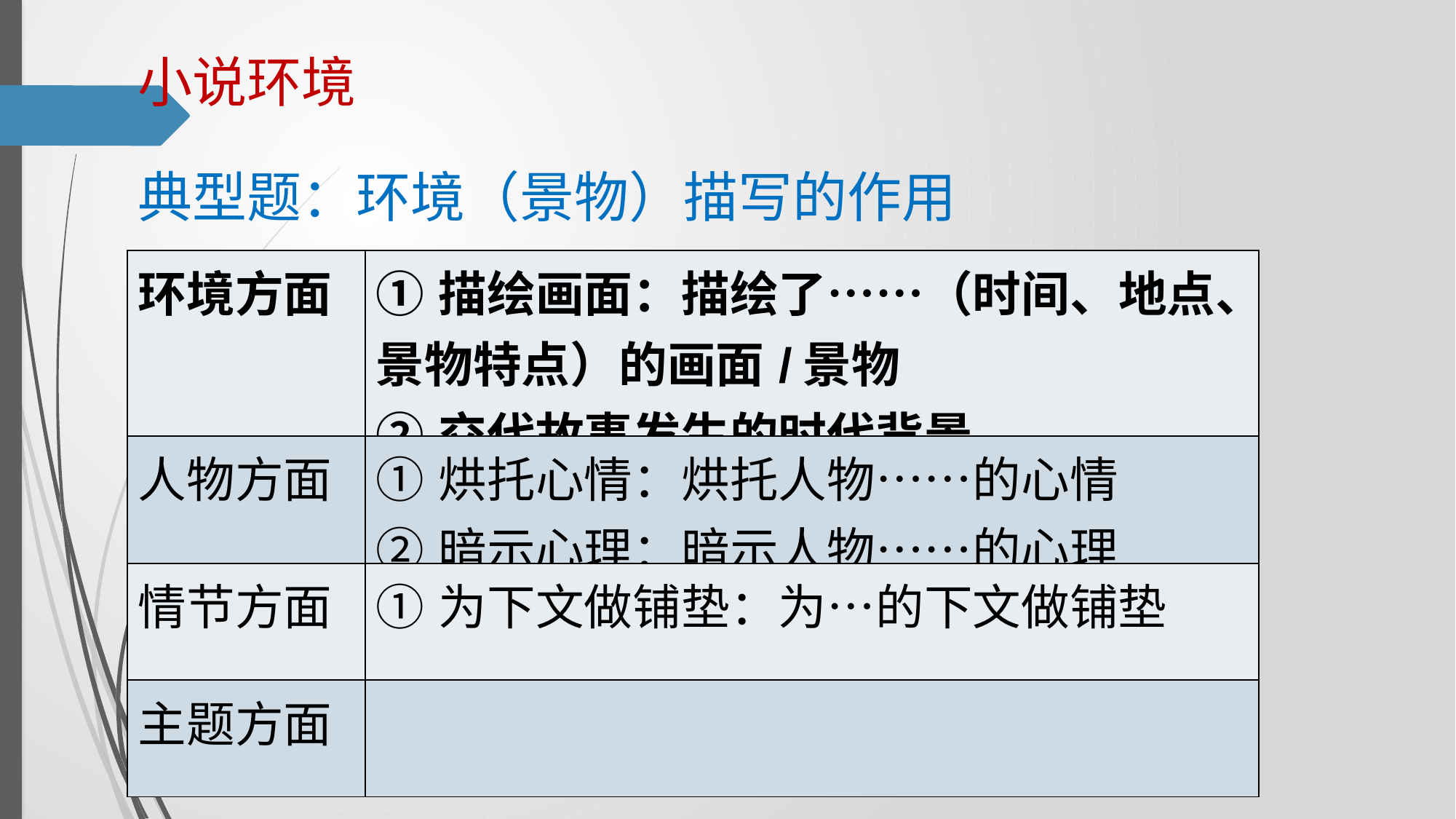

小说环境
典型题：环境（景物）描写的作用
| 环境方面 | ①描绘画面：描绘了……（时间、地点、景物特点）的画面/景物 ②交代故事发生的时代背景 |
| --- | --- |
| 人物方面 | ①烘托心情：烘托人物……的心情 ②暗示心理：暗示人物……的心理 |
| 情节方面 | ①为下文做铺垫：为…的下文做铺垫 |
| 主题方面 |  |